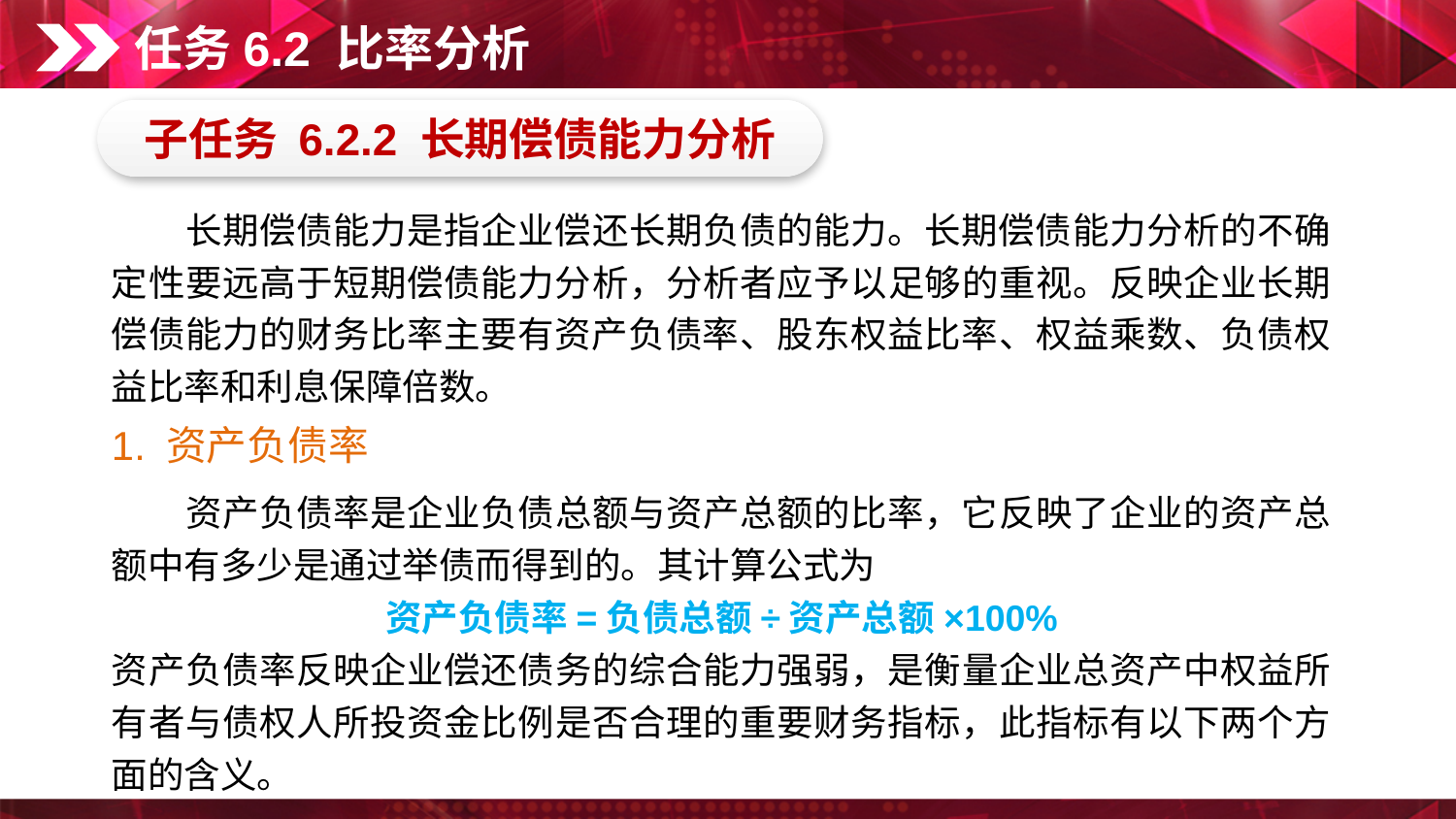

任务6.2 比率分析

子任务 6.2.2 长期偿债能力分析
　　长期偿债能力是指企业偿还长期负债的能力。长期偿债能力分析的不确定性要远高于短期偿债能力分析，分析者应予以足够的重视。反映企业长期偿债能力的财务比率主要有资产负债率、股东权益比率、权益乘数、负债权益比率和利息保障倍数。
1. 资产负债率
　　资产负债率是企业负债总额与资产总额的比率，它反映了企业的资产总额中有多少是通过举债而得到的。其计算公式为
资产负债率=负债总额÷资产总额×100%
资产负债率反映企业偿还债务的综合能力强弱，是衡量企业总资产中权益所有者与债权人所投资金比例是否合理的重要财务指标，此指标有以下两个方面的含义。